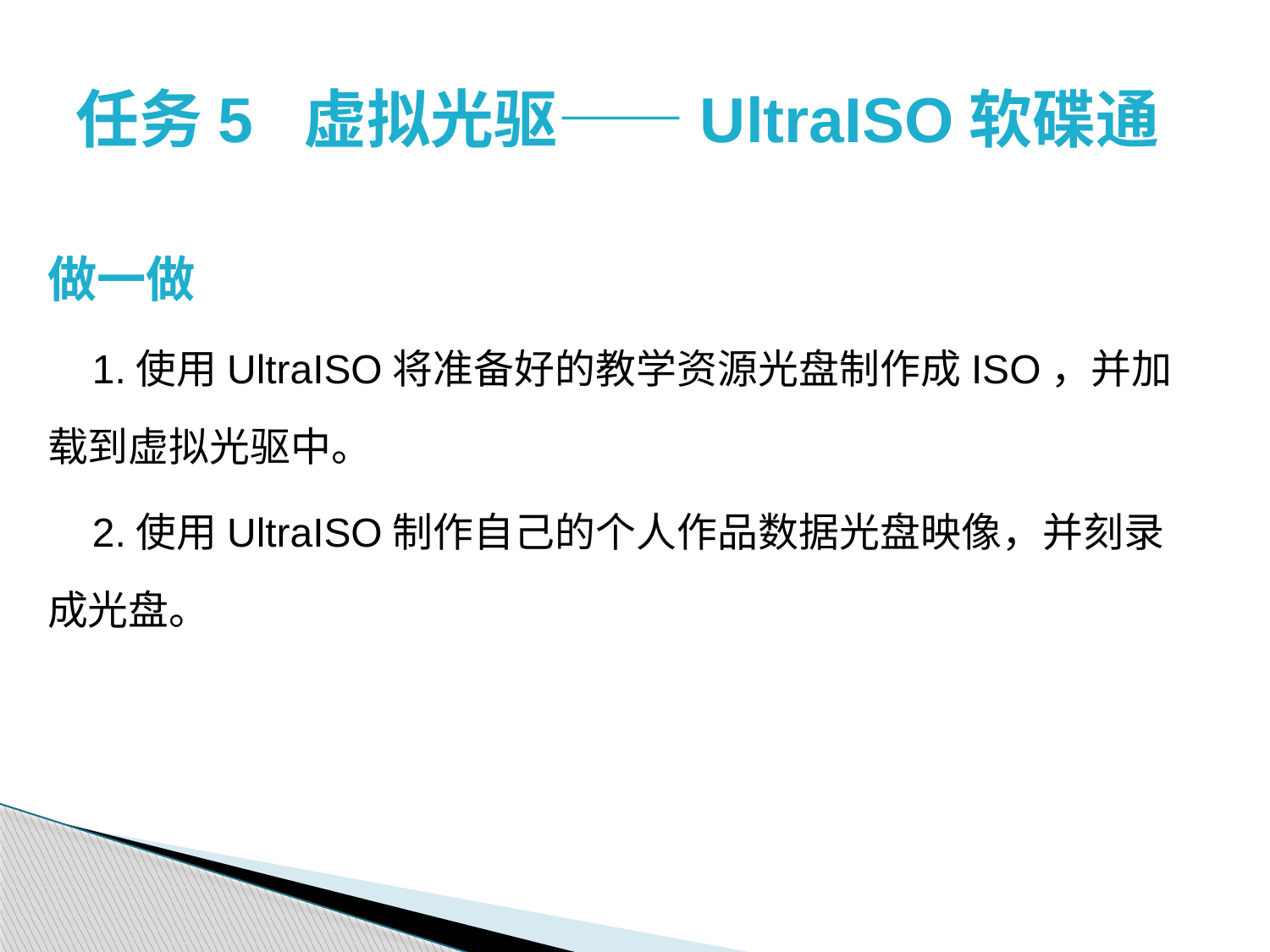

# 任务5  虚拟光驱——UltraISO软碟通
做一做
    1.使用UltraISO将准备好的教学资源光盘制作成ISO，并加载到虚拟光驱中。
    2.使用UltraISO制作自己的个人作品数据光盘映像，并刻录成光盘。